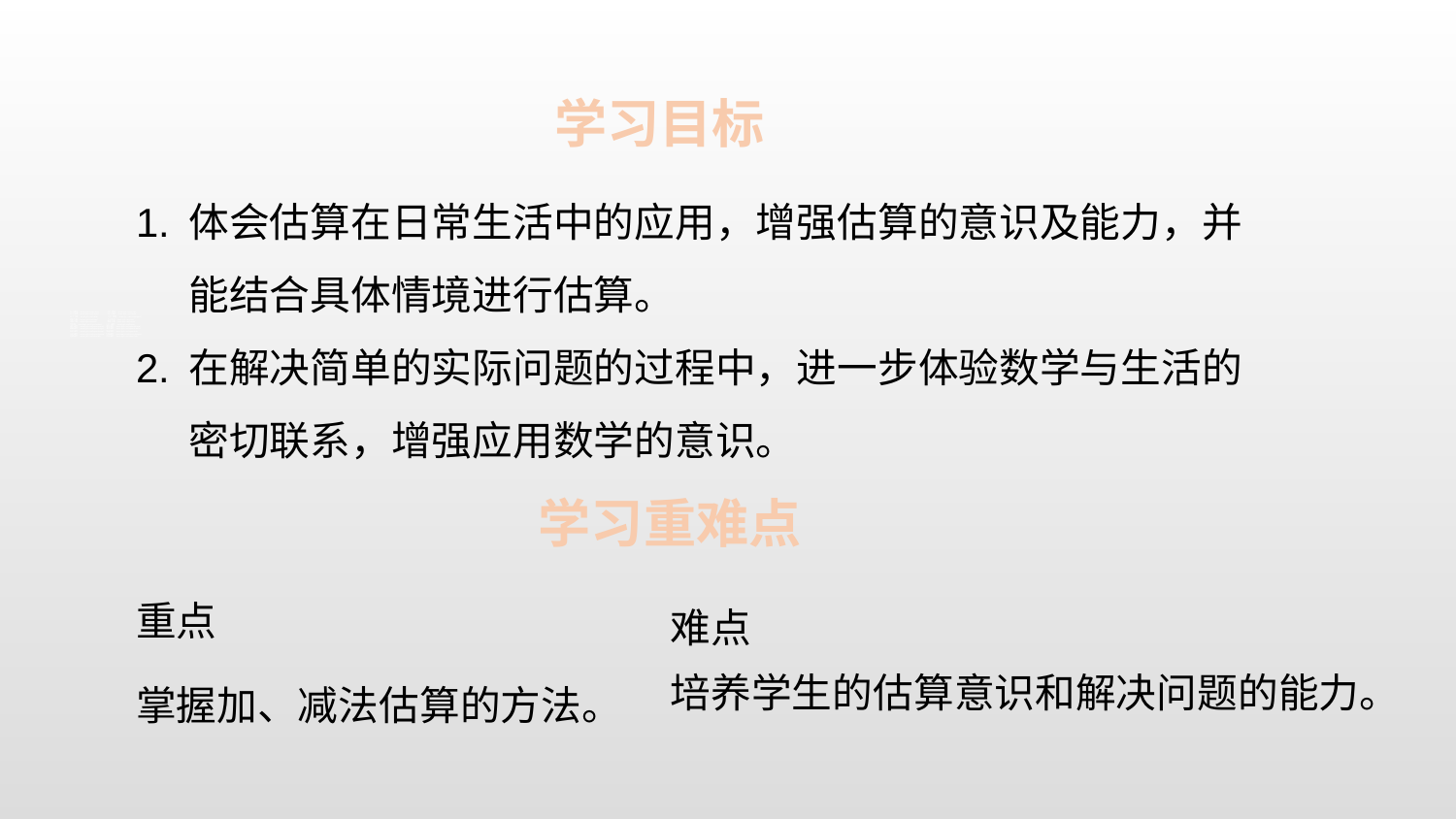

学习目标
体会估算在日常生活中的应用，增强估算的意识及能力，并能结合具体情境进行估算。
在解决简单的实际问题的过程中，进一步体验数学与生活的密切联系，增强应用数学的意识。
学习重难点
重点
难点
掌握加、减法估算的方法。
培养学生的估算意识和解决问题的能力。